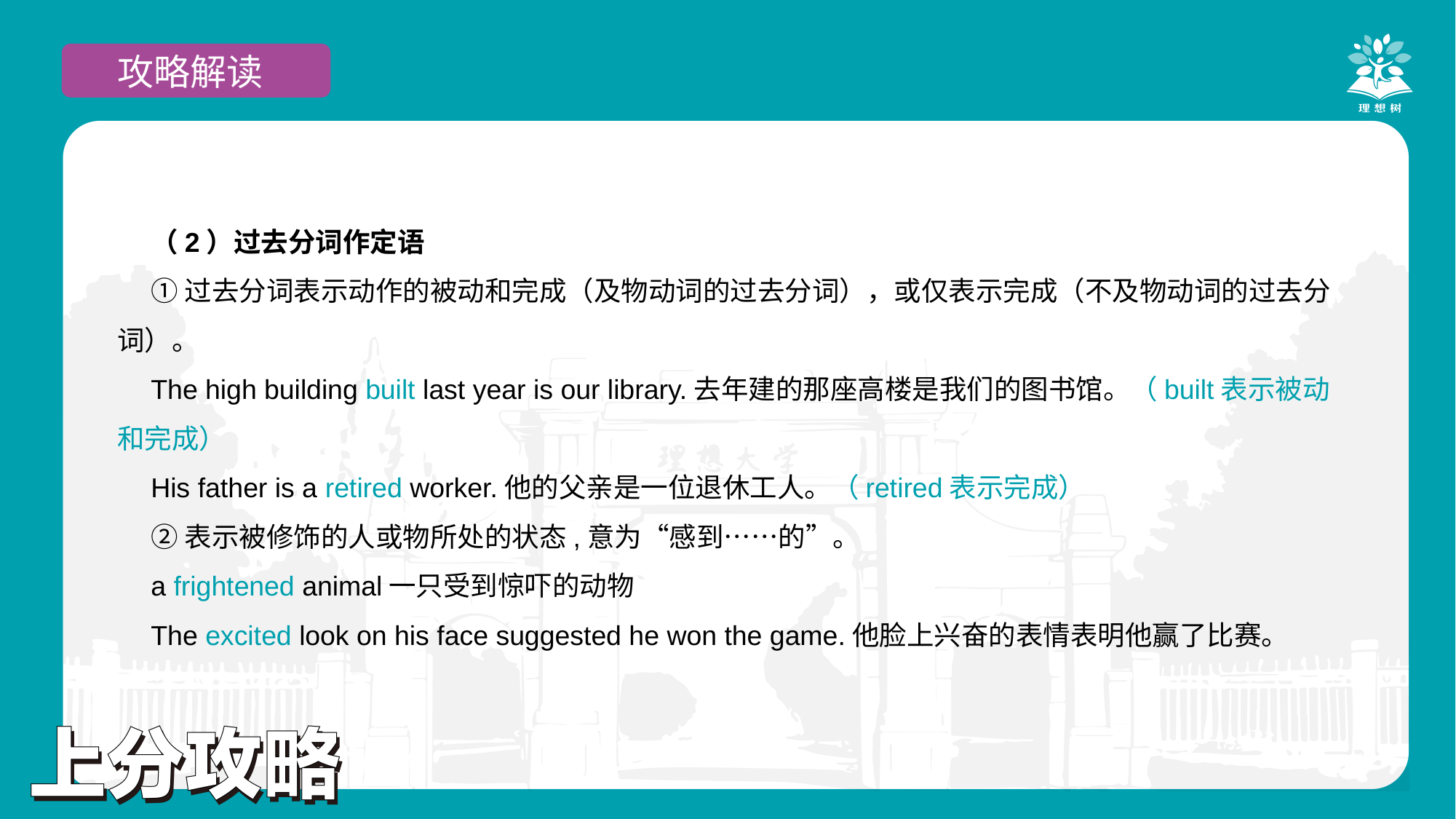

攻略解读
（2）过去分词作定语
①过去分词表示动作的被动和完成（及物动词的过去分词），或仅表示完成（不及物动词的过去分词）。
The high building built last year is our library.去年建的那座高楼是我们的图书馆。（built表示被动和完成）
His father is a retired worker.他的父亲是一位退休工人。（retired表示完成）
②表示被修饰的人或物所处的状态,意为“感到……的”。
a frightened animal一只受到惊吓的动物
The excited look on his face suggested he won the game.他脸上兴奋的表情表明他赢了比赛。